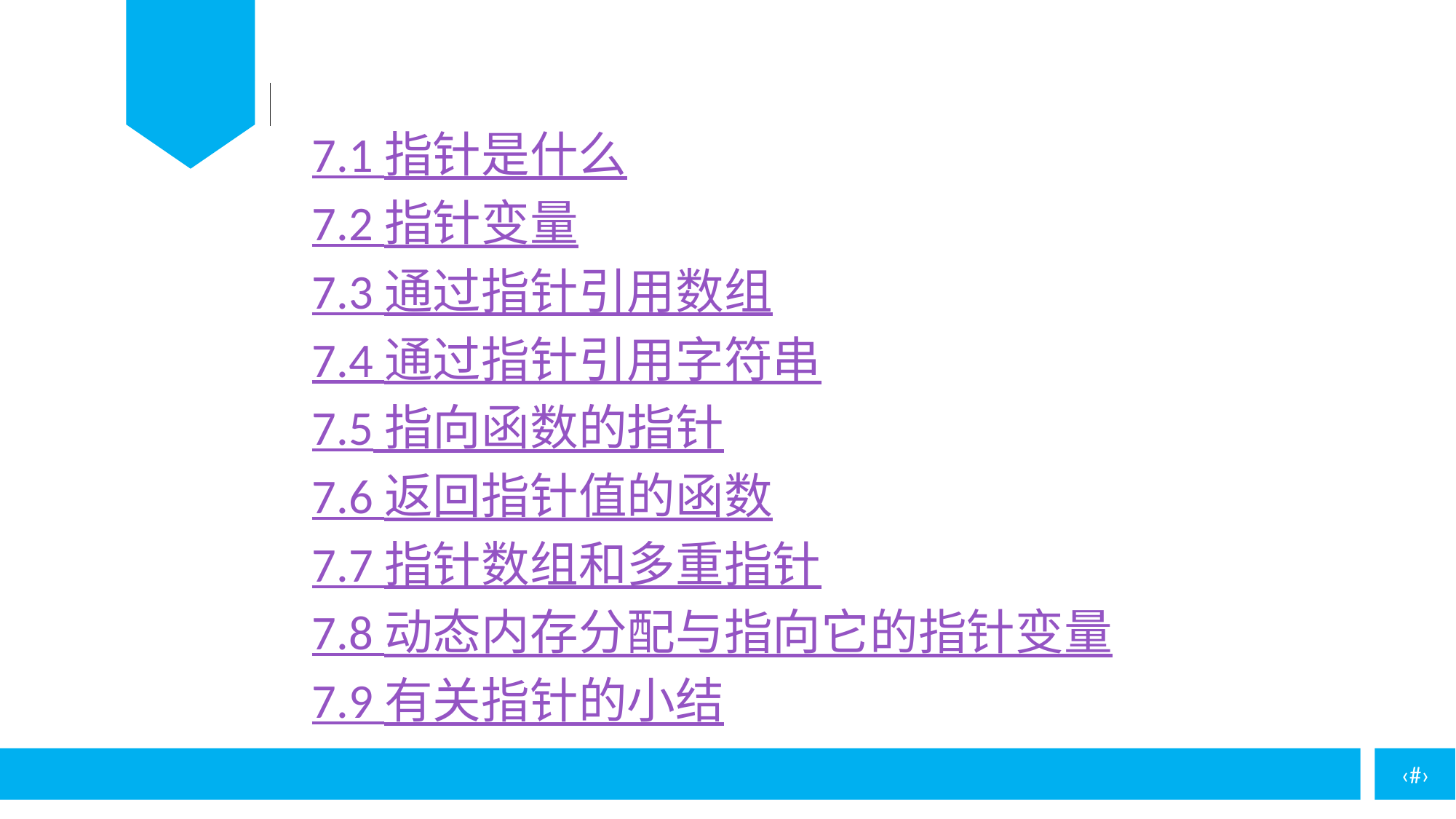

7.1 指针是什么
7.2 指针变量
7.3 通过指针引用数组
7.4 通过指针引用字符串
7.5 指向函数的指针
7.6 返回指针值的函数
7.7 指针数组和多重指针
7.8 动态内存分配与指向它的指针变量
7.9 有关指针的小结